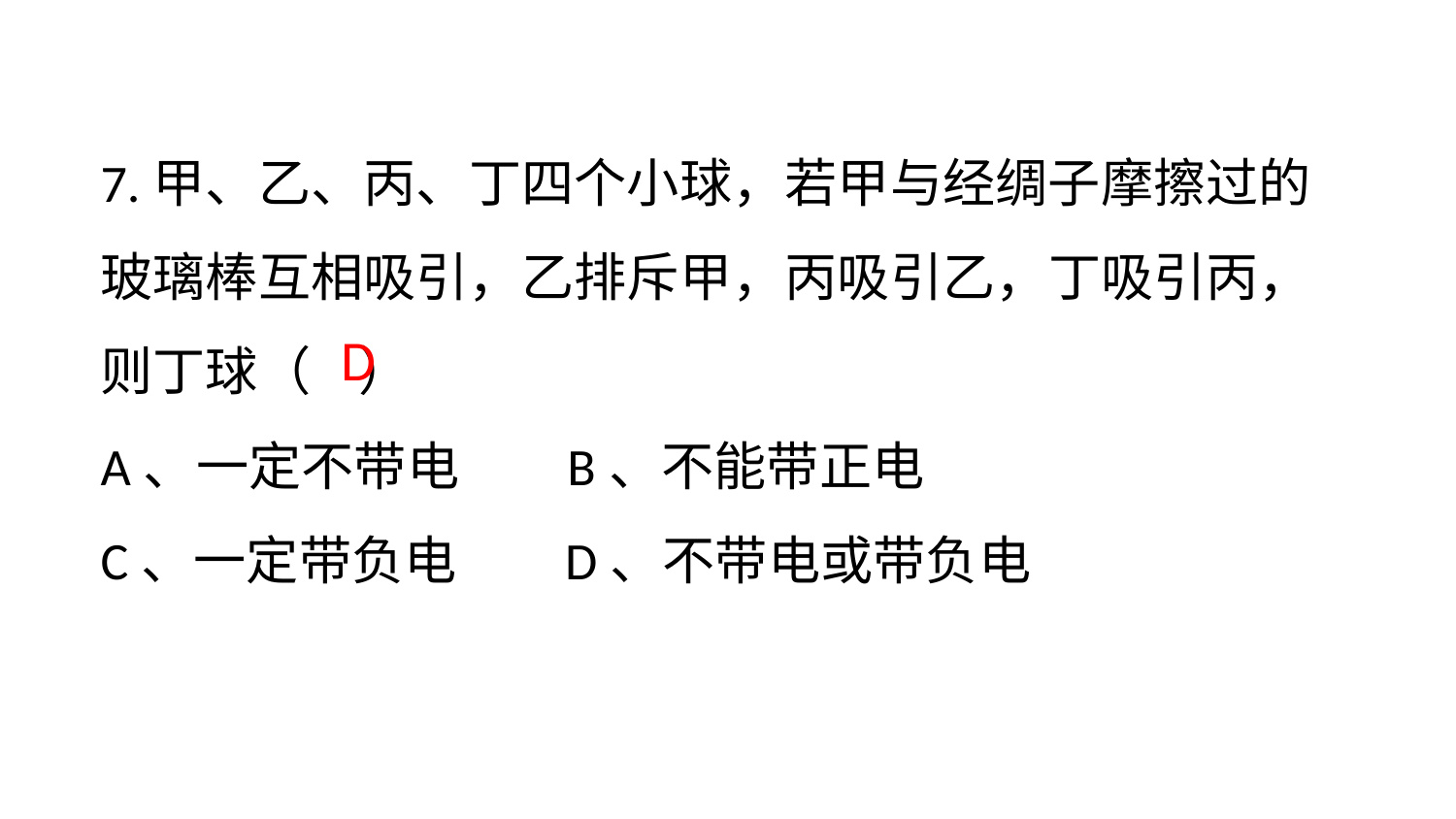

7.甲、乙、丙、丁四个小球，若甲与经绸子摩擦过的玻璃棒互相吸引，乙排斥甲，丙吸引乙，丁吸引丙，则丁球（    ）
A、一定不带电        B、不能带正电
C、一定带负电        D、不带电或带负电
D